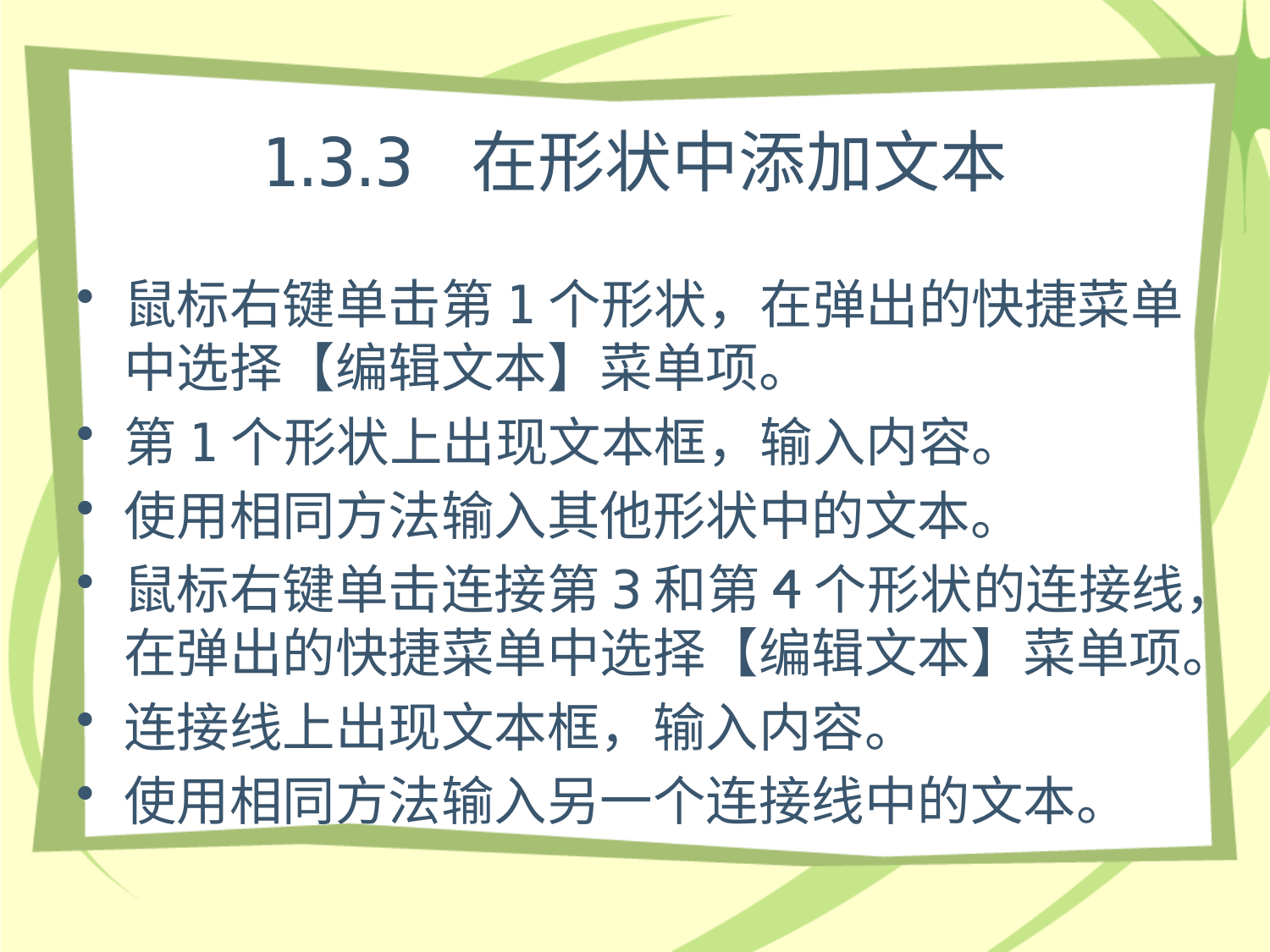

# 1.3.3  在形状中添加文本
鼠标右键单击第1个形状，在弹出的快捷菜单中选择【编辑文本】菜单项。
第1个形状上出现文本框，输入内容。
使用相同方法输入其他形状中的文本。
鼠标右键单击连接第3和第4个形状的连接线，在弹出的快捷菜单中选择【编辑文本】菜单项。
连接线上出现文本框，输入内容。
使用相同方法输入另一个连接线中的文本。